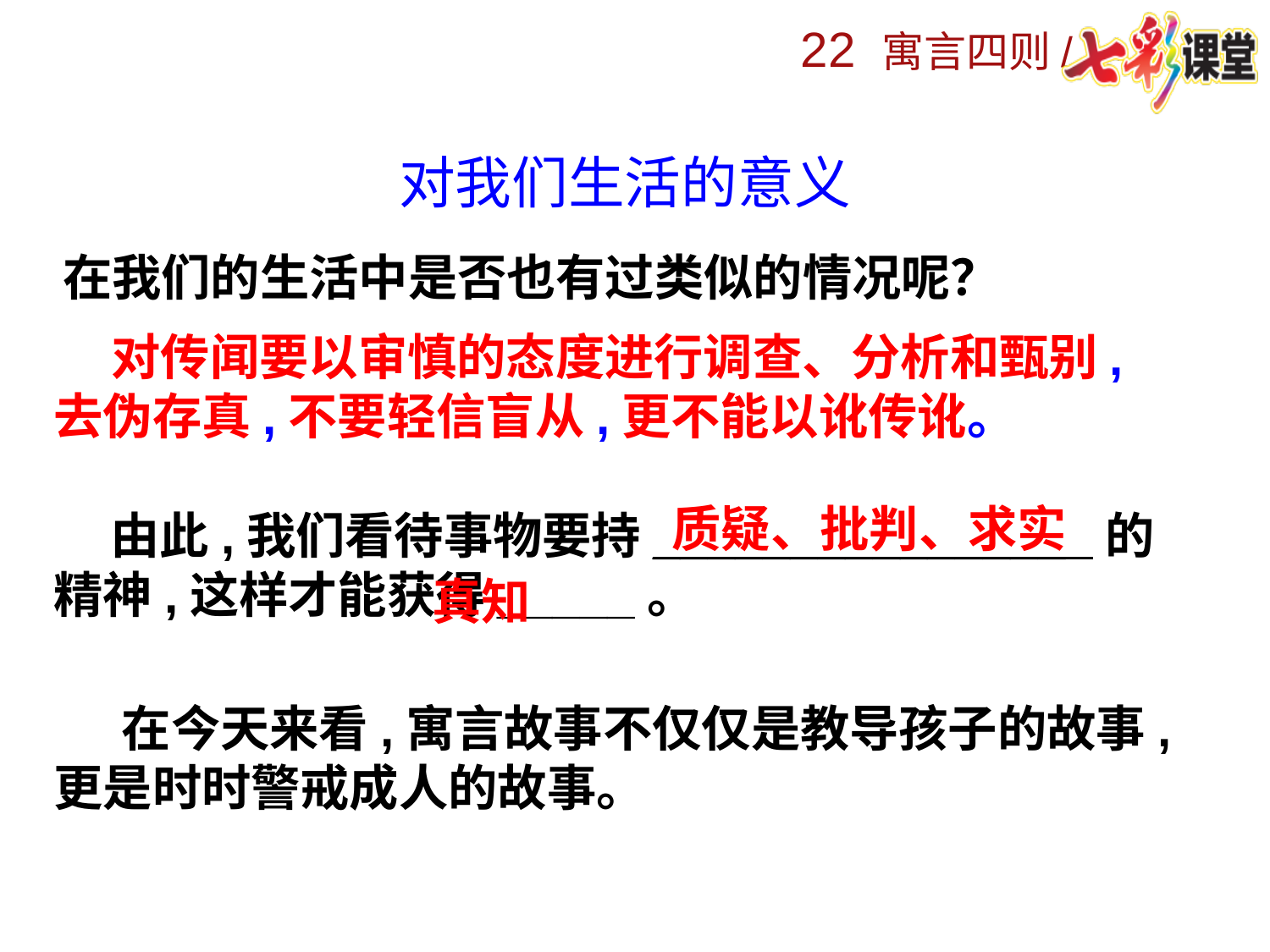

对我们生活的意义
在我们的生活中是否也有过类似的情况呢？
     对传闻要以审慎的态度进行调查、分析和甄别,去伪存真,不要轻信盲从,更不能以讹传讹。
质疑、批判、求实
    由此,我们看待事物要持_______________  的精神,这样才能获得_____。
真知
       在今天来看,寓言故事不仅仅是教导孩子的故事,更是时时警戒成人的故事。